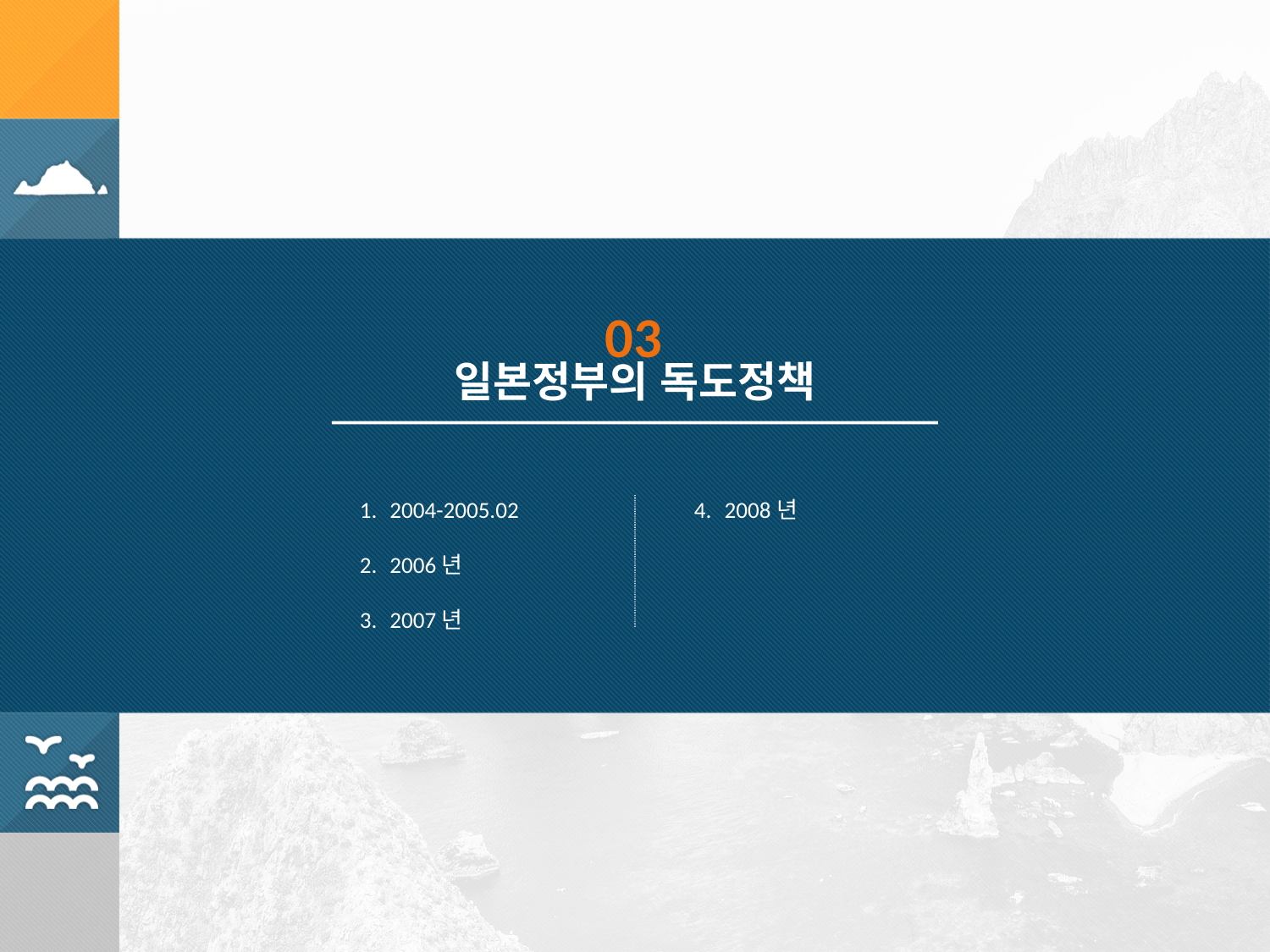

03
일본정부의 독도정책

 2004-2005.02
 2006년
 2007년
 2008년